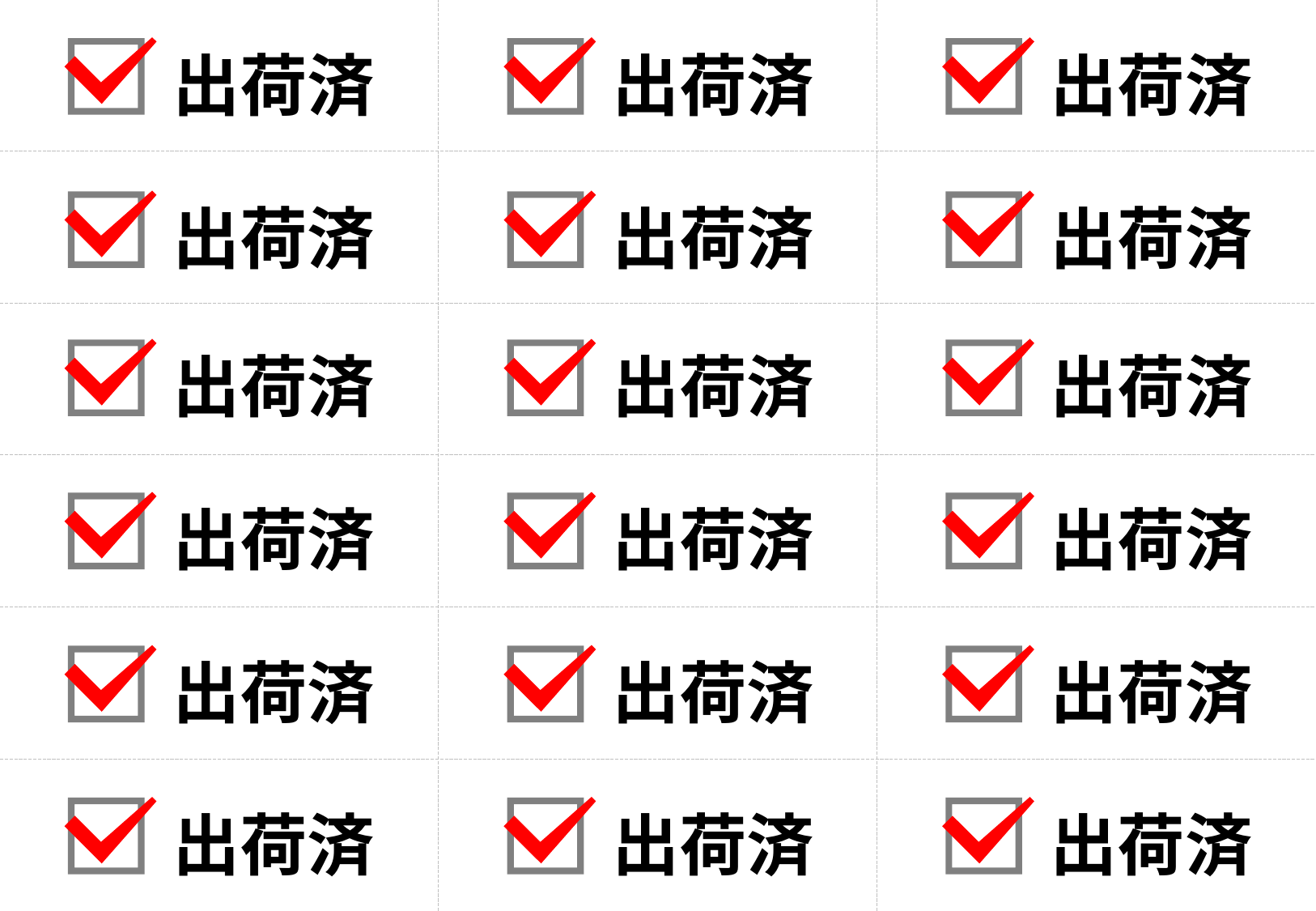

出荷済
出荷済
出荷済

出荷済
出荷済
出荷済

出荷済
出荷済
出荷済

出荷済
出荷済
出荷済

出荷済
出荷済
出荷済

出荷済
出荷済
出荷済